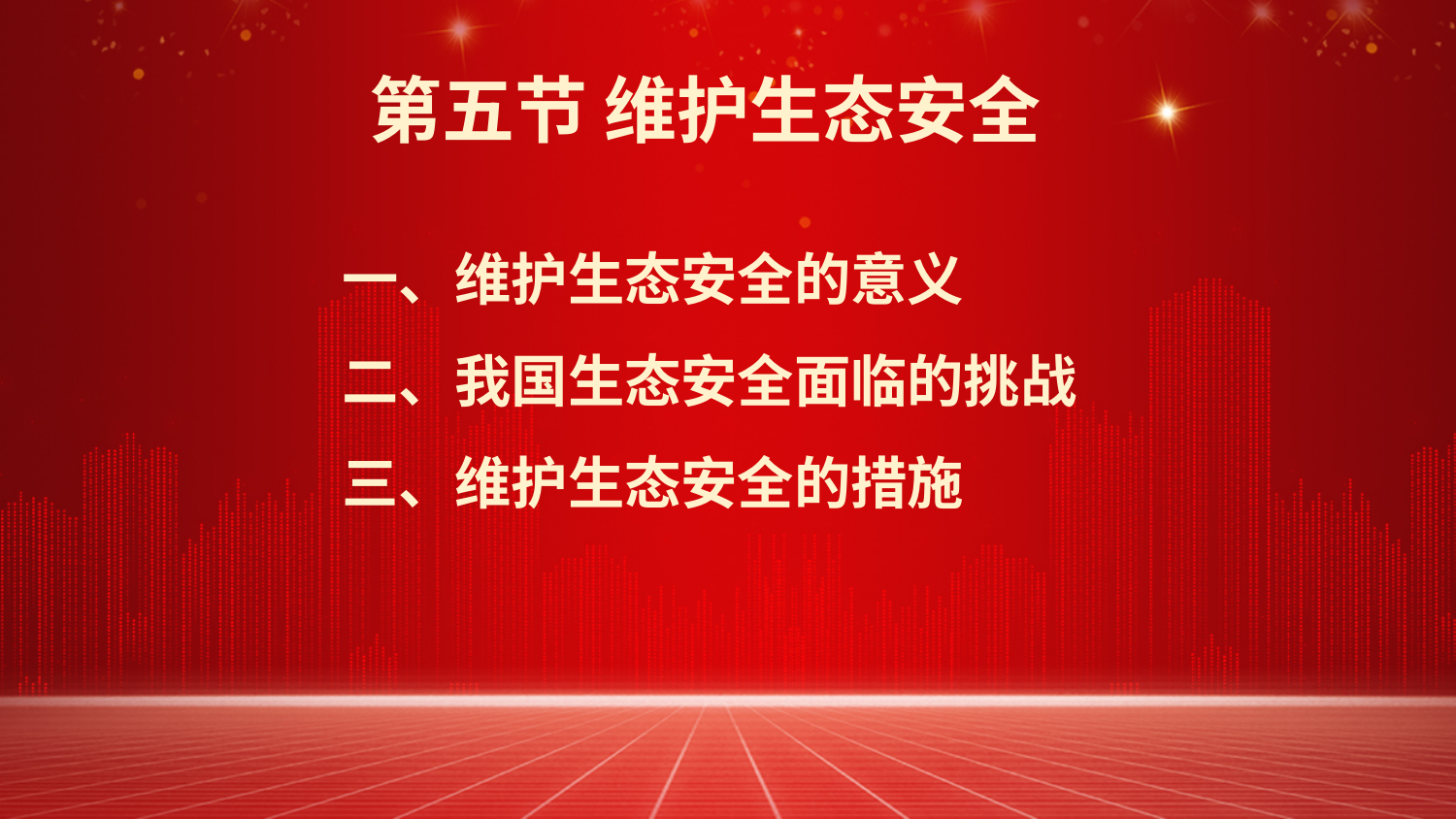

第五节 维护生态安全
一、维护生态安全的意义
二、我国生态安全面临的挑战三、维护生态安全的措施